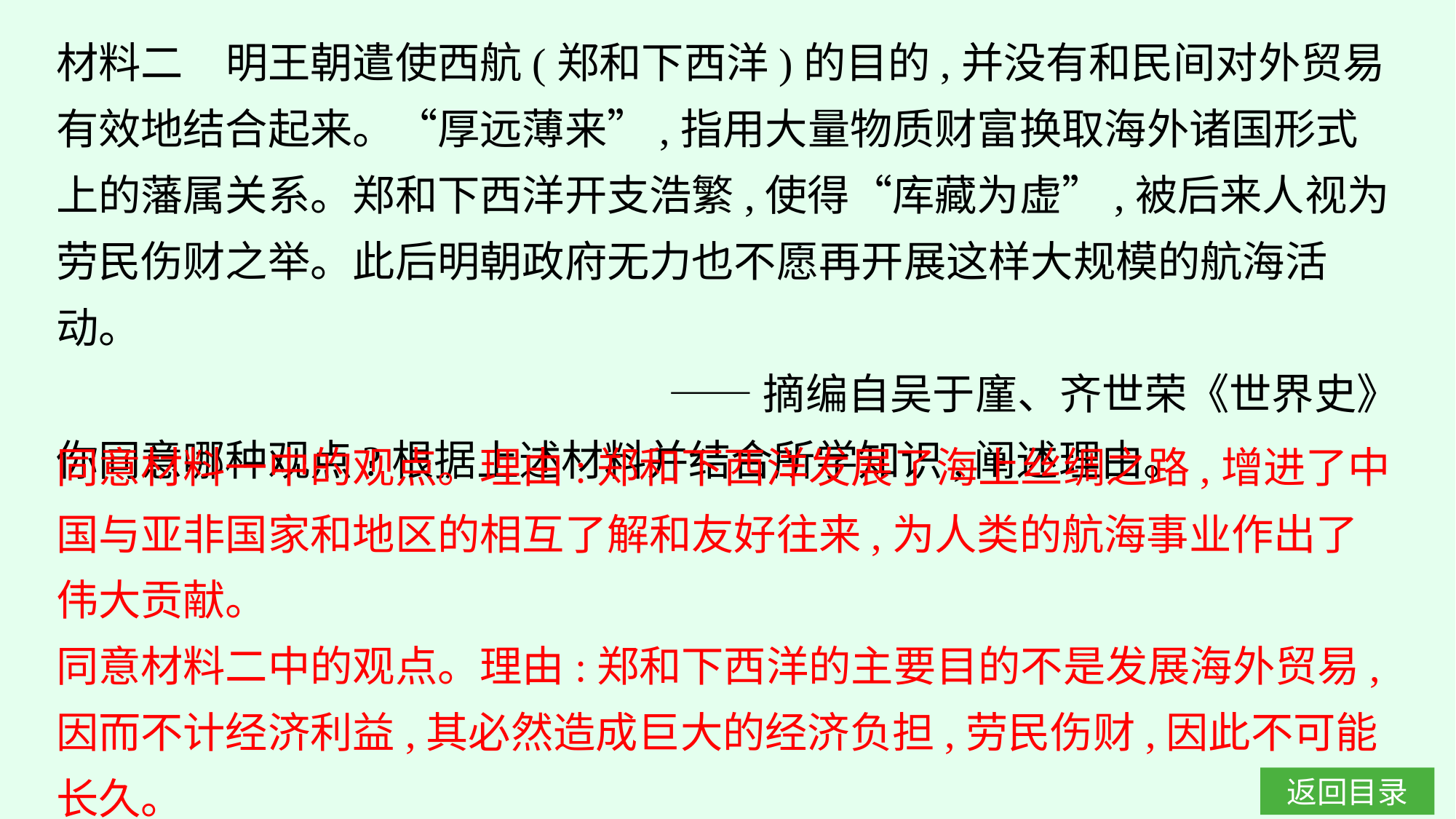

材料二　明王朝遣使西航(郑和下西洋)的目的,并没有和民间对外贸易有效地结合起来。“厚远薄来”,指用大量物质财富换取海外诸国形式上的藩属关系。郑和下西洋开支浩繁,使得“库藏为虚”,被后来人视为劳民伤财之举。此后明朝政府无力也不愿再开展这样大规模的航海活动。
——摘编自吴于廑、齐世荣《世界史》
你同意哪种观点?根据上述材料并结合所学知识,阐述理由。
同意材料一中的观点。理由:郑和下西洋发展了海上丝绸之路,增进了中国与亚非国家和地区的相互了解和友好往来,为人类的航海事业作出了伟大贡献。
同意材料二中的观点。理由:郑和下西洋的主要目的不是发展海外贸易,因而不计经济利益,其必然造成巨大的经济负担,劳民伤财,因此不可能长久。